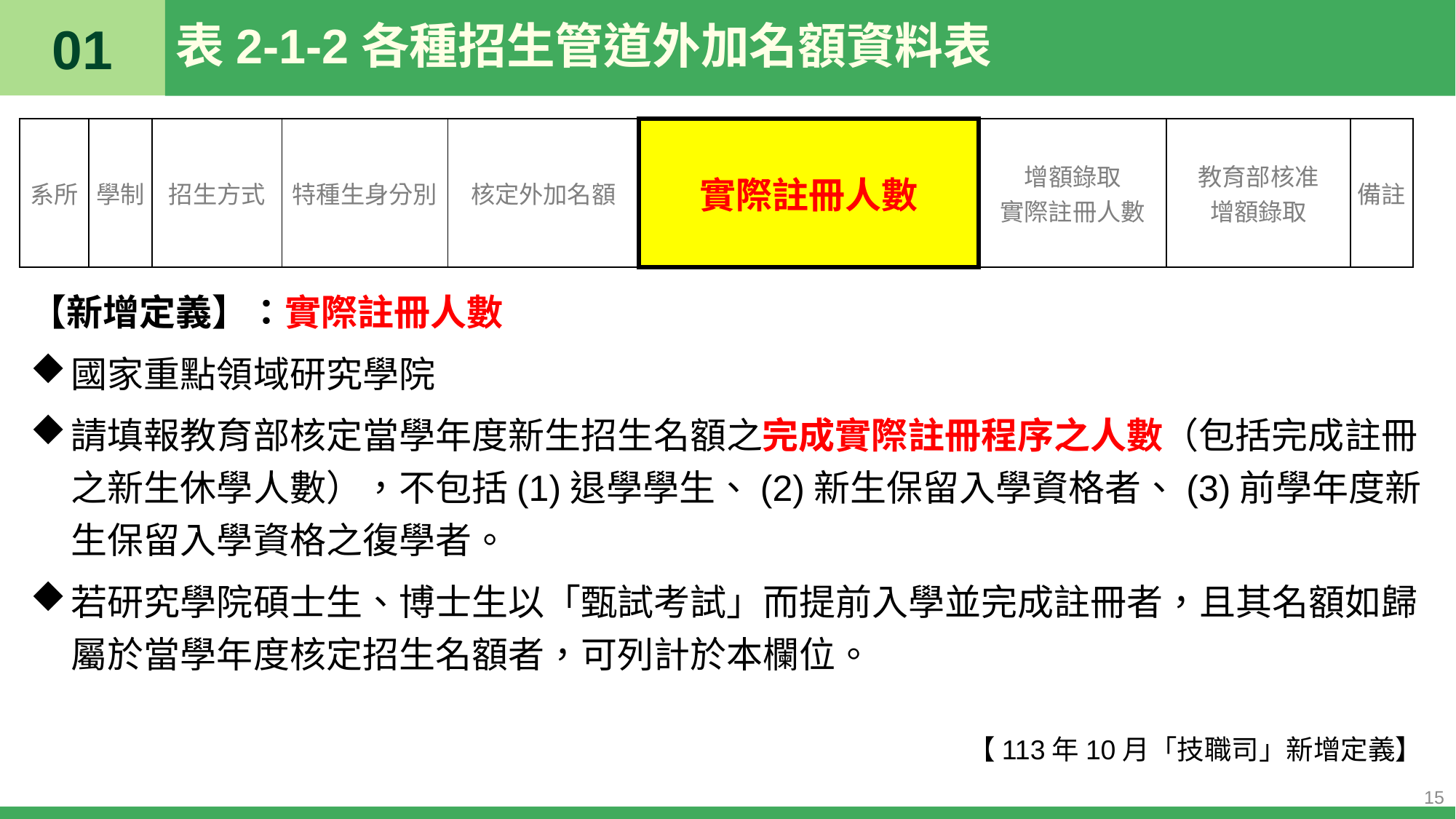

01
# 表2-1-2各種招生管道外加名額資料表
| 系所 | 學制 | 招生方式 | 特種生身分別 | 核定外加名額 | 實際註冊人數 | 增額錄取 實際註冊人數 | 教育部核准 增額錄取 | 備註 |
| --- | --- | --- | --- | --- | --- | --- | --- | --- |
【新增定義】：實際註冊人數
國家重點領域研究學院
請填報教育部核定當學年度新生招生名額之完成實際註冊程序之人數（包括完成註冊之新生休學人數），不包括(1)退學學生、(2)新生保留入學資格者、(3)前學年度新生保留入學資格之復學者。
若研究學院碩士生、博士生以「甄試考試」而提前入學並完成註冊者，且其名額如歸屬於當學年度核定招生名額者，可列計於本欄位。

【113年10月「技職司」新增定義】
15